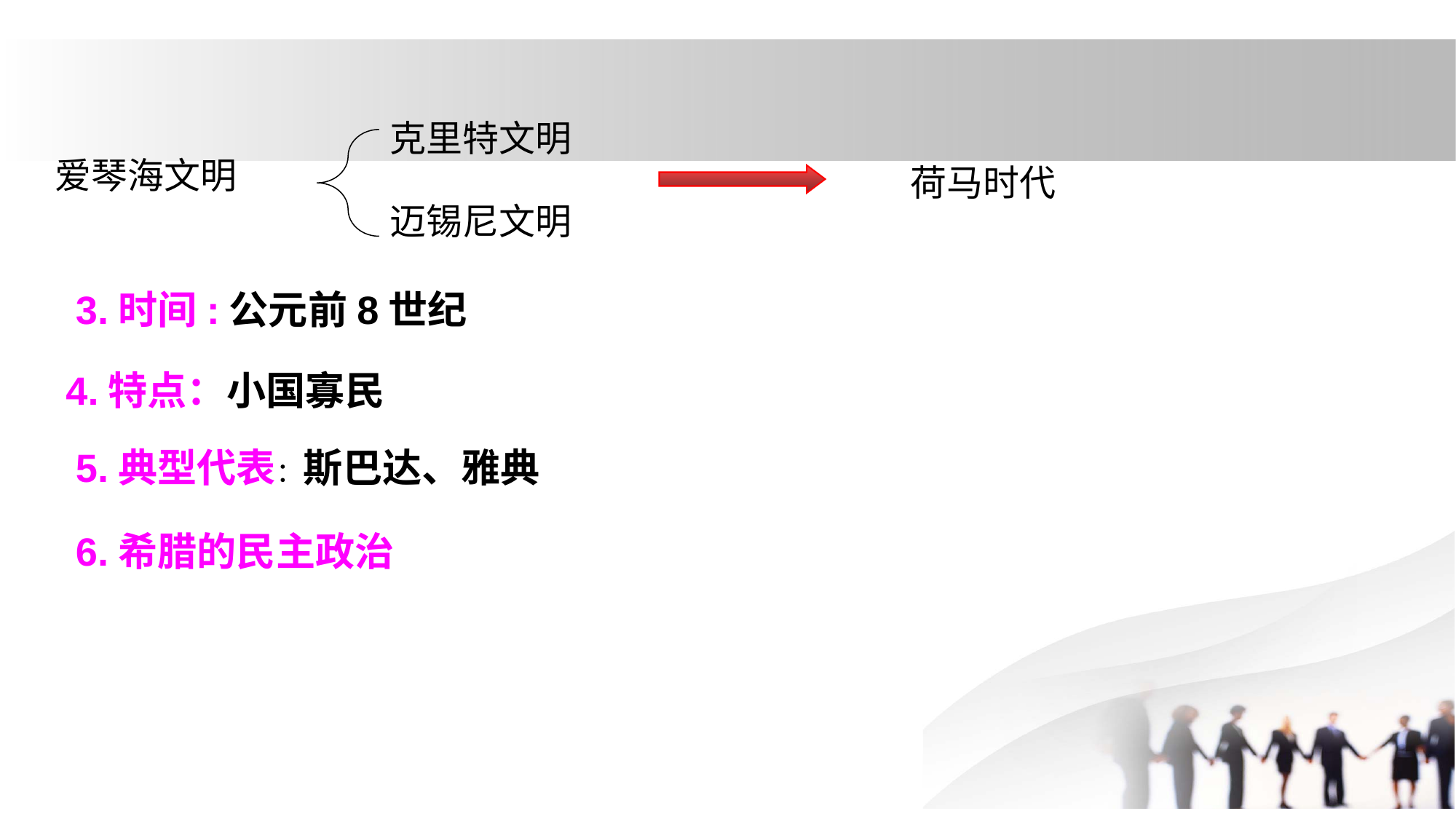

克里特文明

爱琴海文明
荷马时代

迈锡尼文明
3.时间:公元前8世纪
 4.特点：小国寡民
5.典型代表：斯巴达、雅典
6.希腊的民主政治